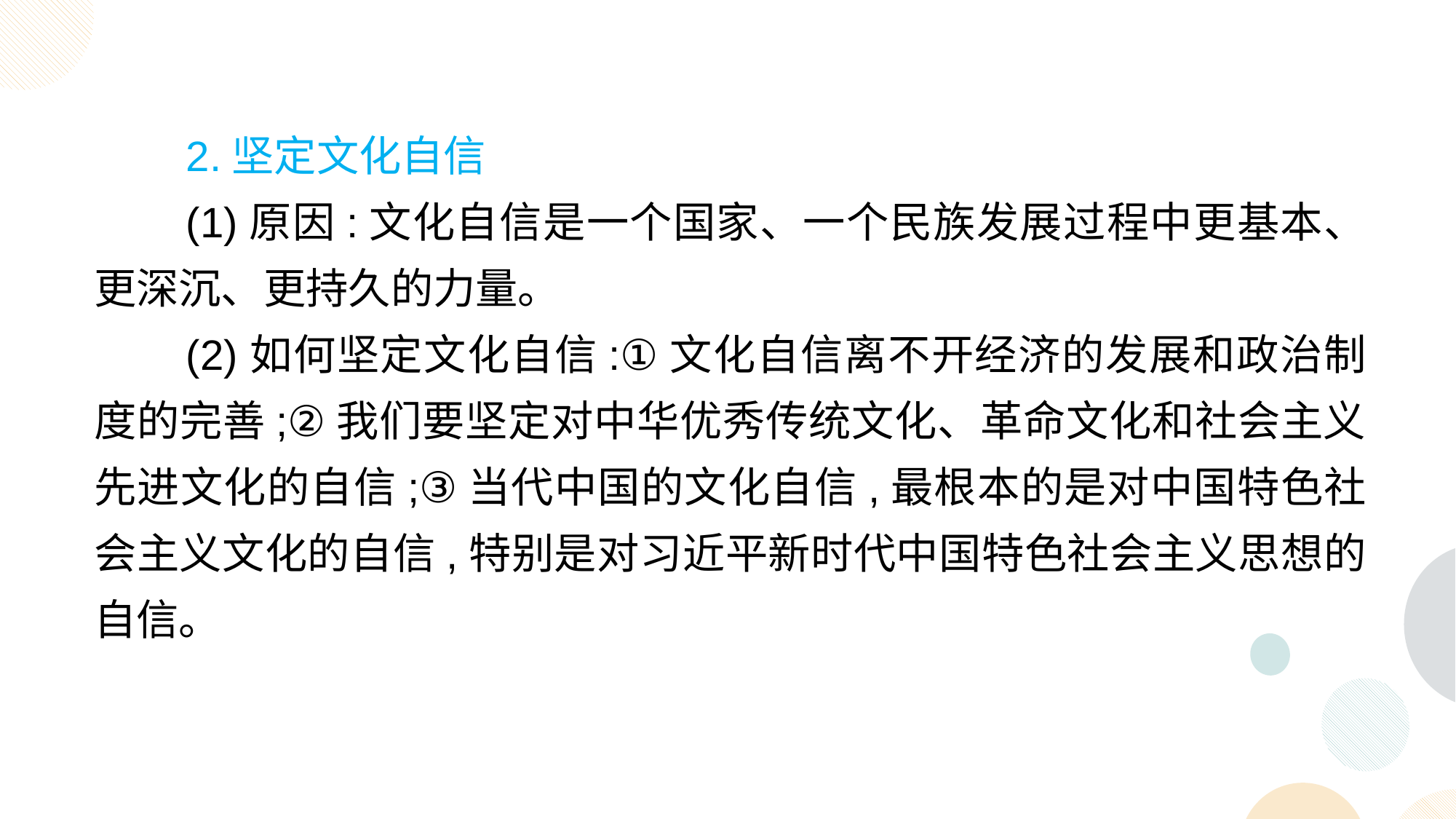

2.坚定文化自信
(1)原因:文化自信是一个国家、一个民族发展过程中更基本、更深沉、更持久的力量。
(2)如何坚定文化自信:①文化自信离不开经济的发展和政治制度的完善;②我们要坚定对中华优秀传统文化、革命文化和社会主义先进文化的自信;③当代中国的文化自信,最根本的是对中国特色社会主义文化的自信,特别是对习近平新时代中国特色社会主义思想的自信。